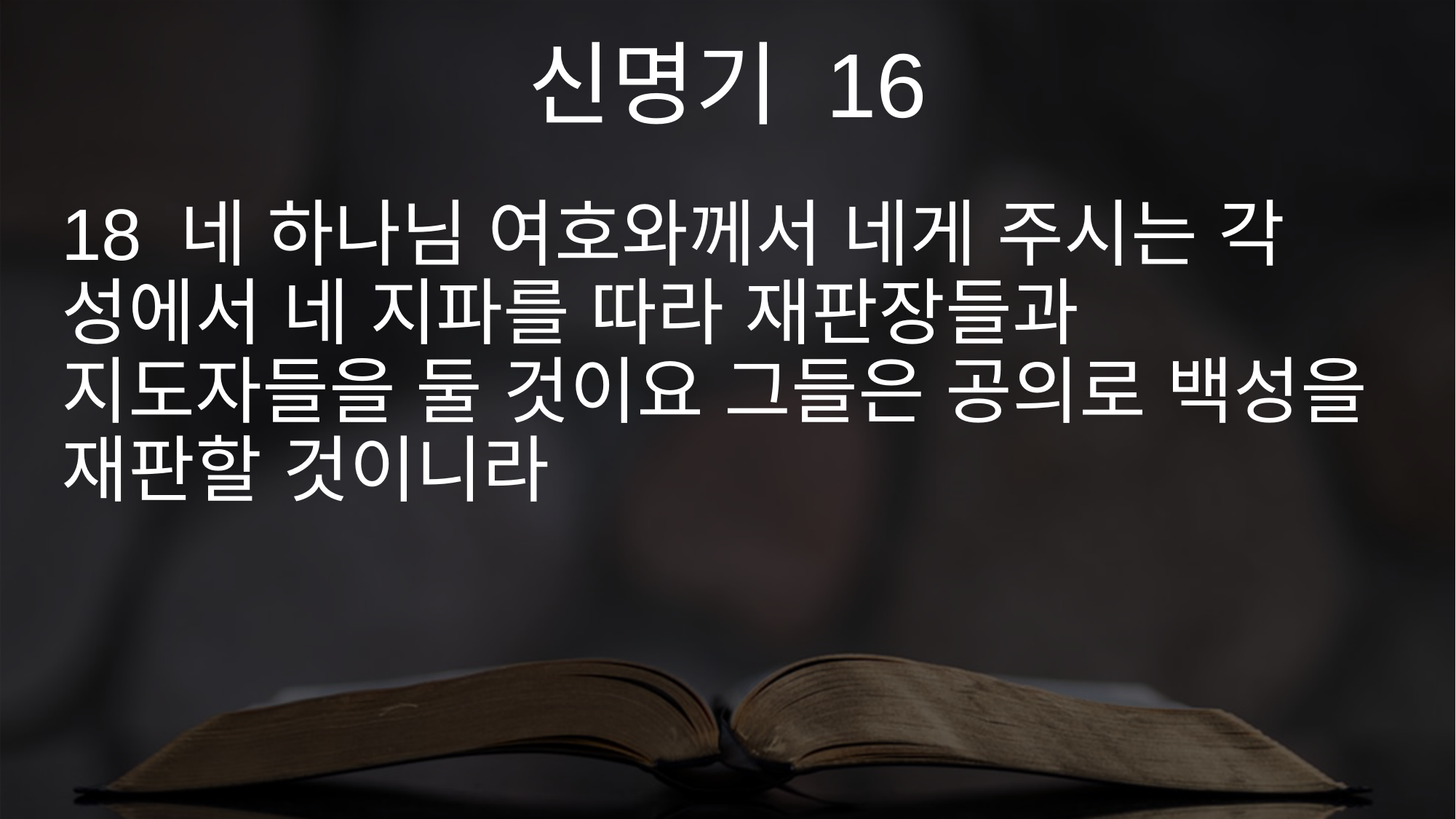

신명기 16
18 네 하나님 여호와께서 네게 주시는 각 성에서 네 지파를 따라 재판장들과 지도자들을 둘 것이요 그들은 공의로 백성을 재판할 것이니라